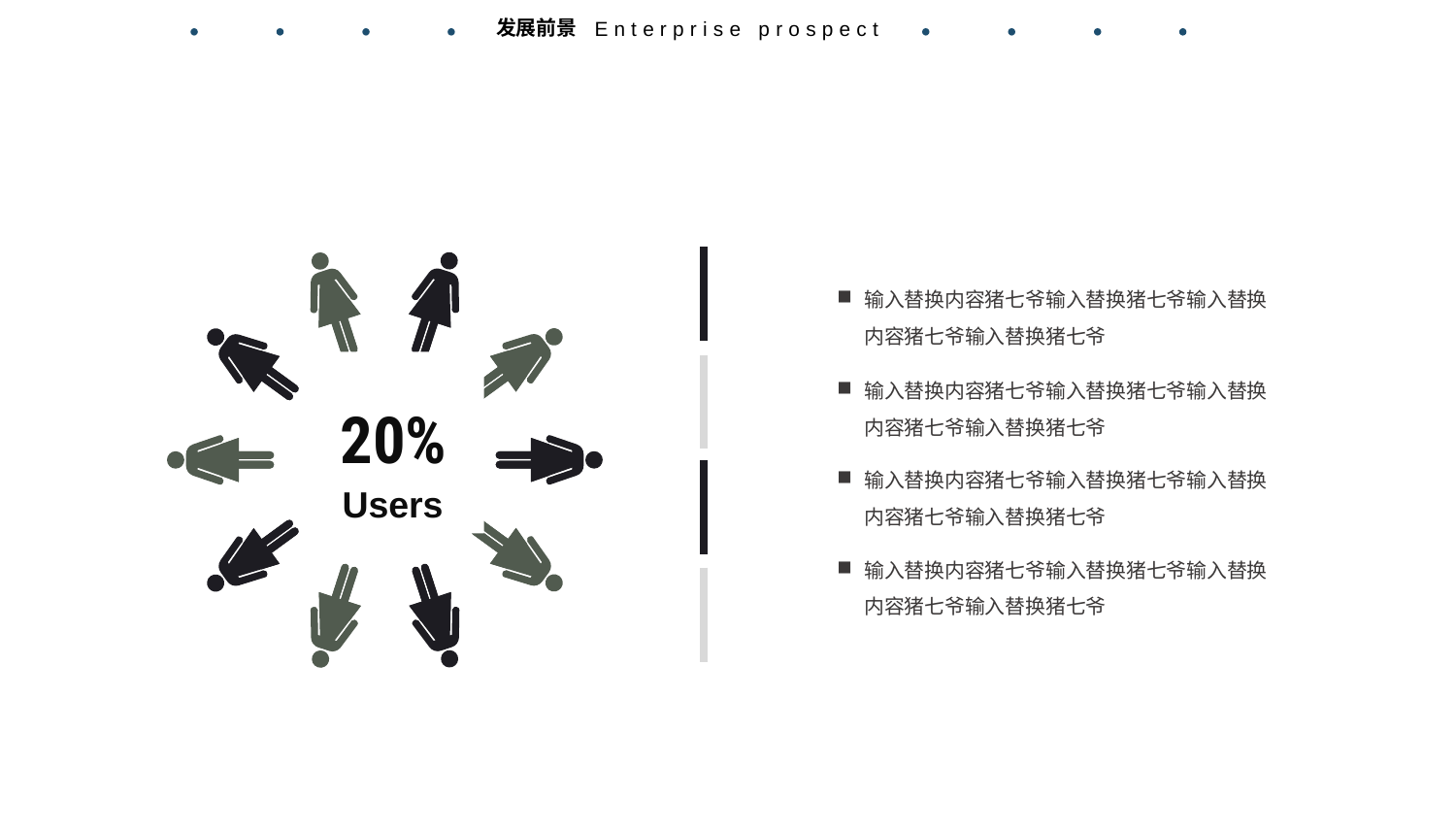

发展前景
Enterprise prospect

20%
Users
输入替换内容猪七爷输入替换猪七爷输入替换内容猪七爷输入替换猪七爷
输入替换内容猪七爷输入替换猪七爷输入替换内容猪七爷输入替换猪七爷
输入替换内容猪七爷输入替换猪七爷输入替换内容猪七爷输入替换猪七爷
输入替换内容猪七爷输入替换猪七爷输入替换内容猪七爷输入替换猪七爷